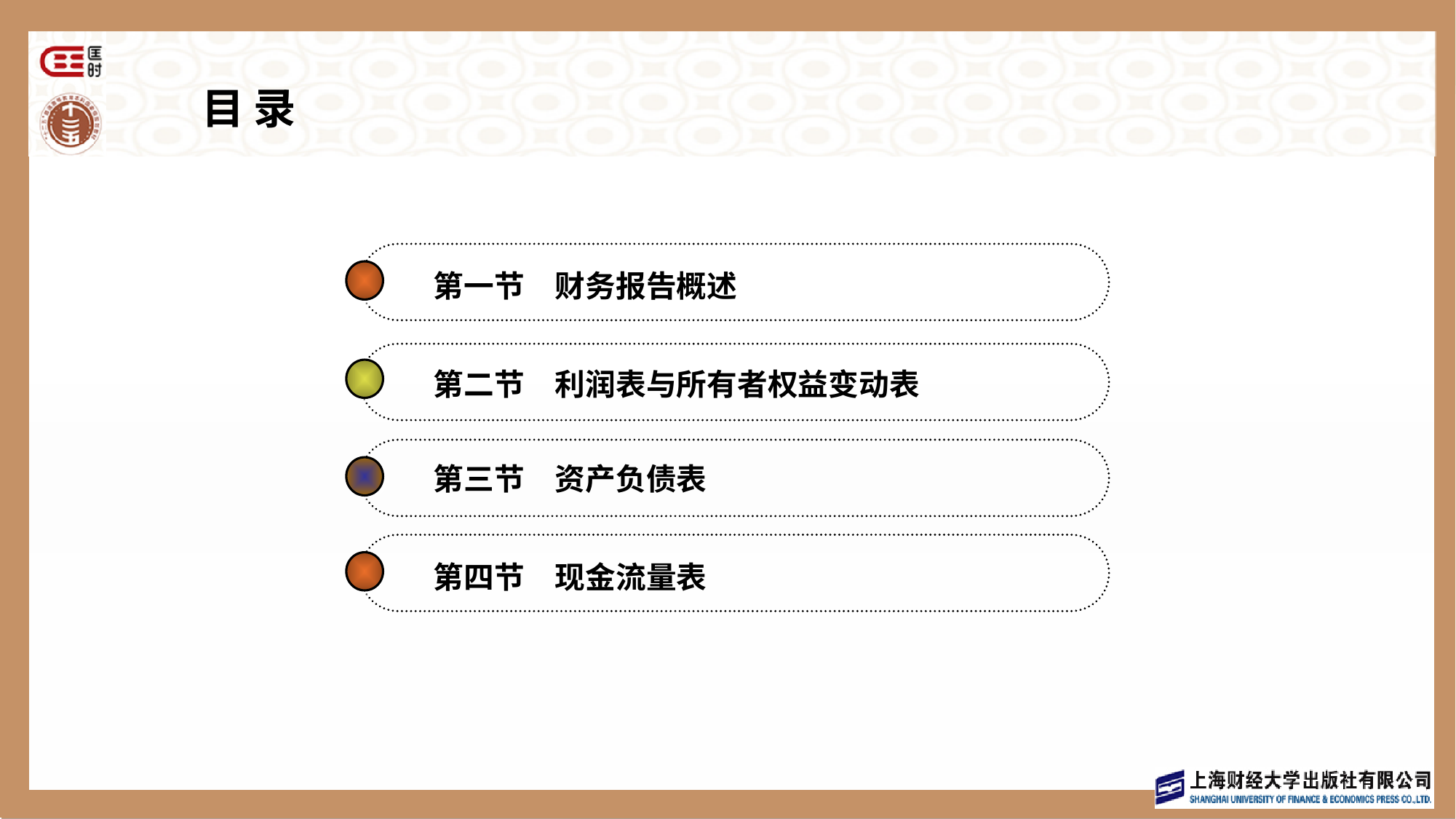

目 录

第一节　财务报告概述

第二节　利润表与所有者权益变动表

第三节　资产负债表

第四节　现金流量表